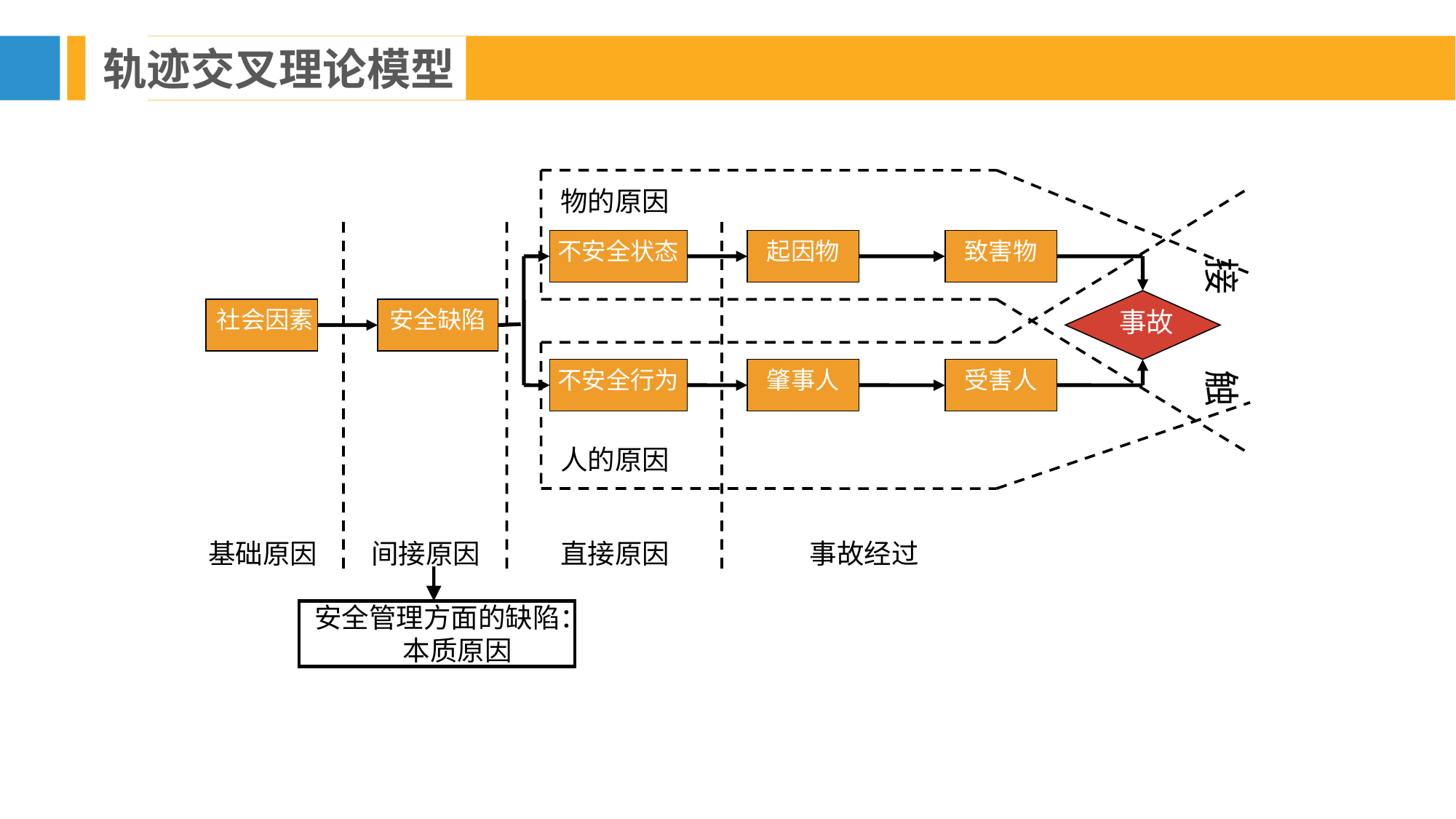

轨迹交叉理论模型

物的原因

不安全状态

起因物

致害物
接

社会因素

安全缺陷

事故

不安全行为

肇事人

受害人

触

人的原因

基础原因
间接原因
直接原因
事故经过

安全管理方面的缺陷：本质原因